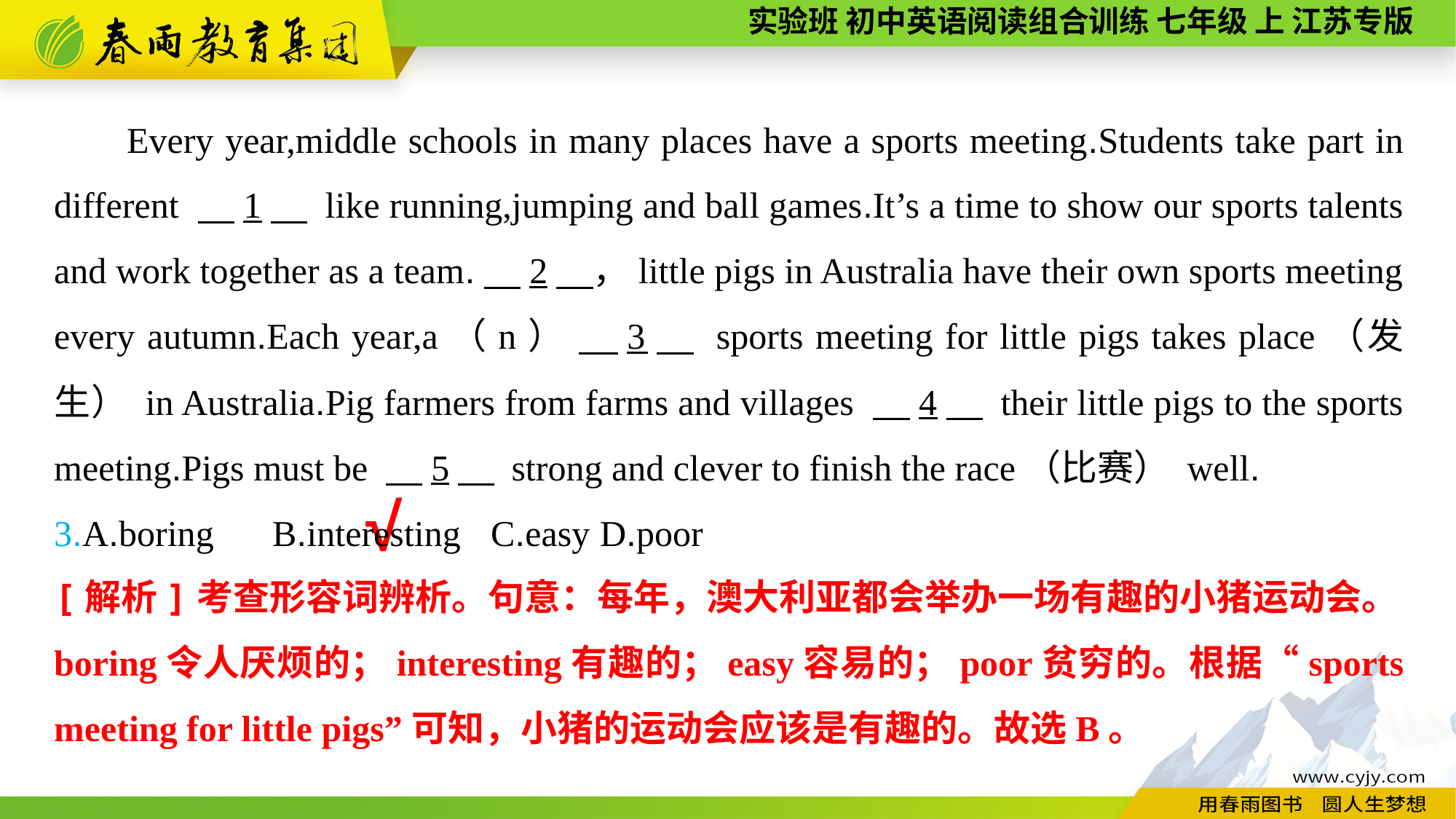

Every year,middle schools in many places have a sports meeting.Students take part in different 　1　 like running,jumping and ball games.It’s a time to show our sports talents and work together as a team.　2　，little pigs in Australia have their own sports meeting every autumn.Each year,a（n） 　3　 sports meeting for little pigs takes place（发生） in Australia.Pig farmers from farms and villages 　4　 their little pigs to the sports meeting.Pigs must be 　5　 strong and clever to finish the race（比赛） well.
3.A.boring	B.interesting	C.easy	D.poor
√
[解析]考查形容词辨析。句意：每年，澳大利亚都会举办一场有趣的小猪运动会。boring令人厌烦的；interesting有趣的；easy容易的；poor贫穷的。根据“sports meeting for little pigs”可知，小猪的运动会应该是有趣的。故选B。